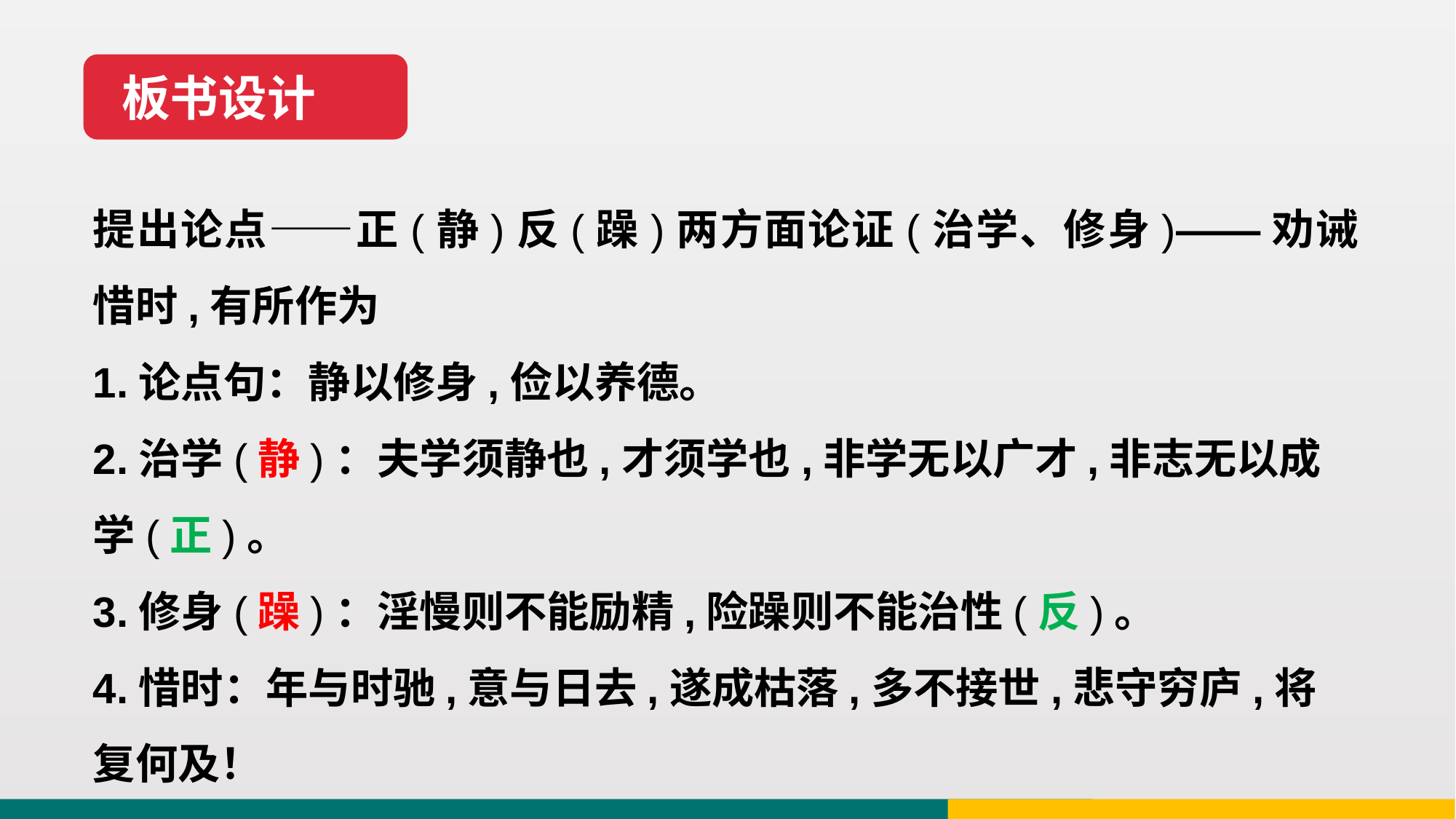

板书设计
提出论点——正(静)反(躁)两方面论证(治学、修身)——劝诫惜时,有所作为
1.论点句：静以修身,俭以养德。
2.治学(静)：夫学须静也,才须学也,非学无以广才,非志无以成学(正)。
3.修身(躁)：淫慢则不能励精,险躁则不能治性(反)。
4.惜时：年与时驰,意与日去,遂成枯落,多不接世,悲守穷庐,将复何及！